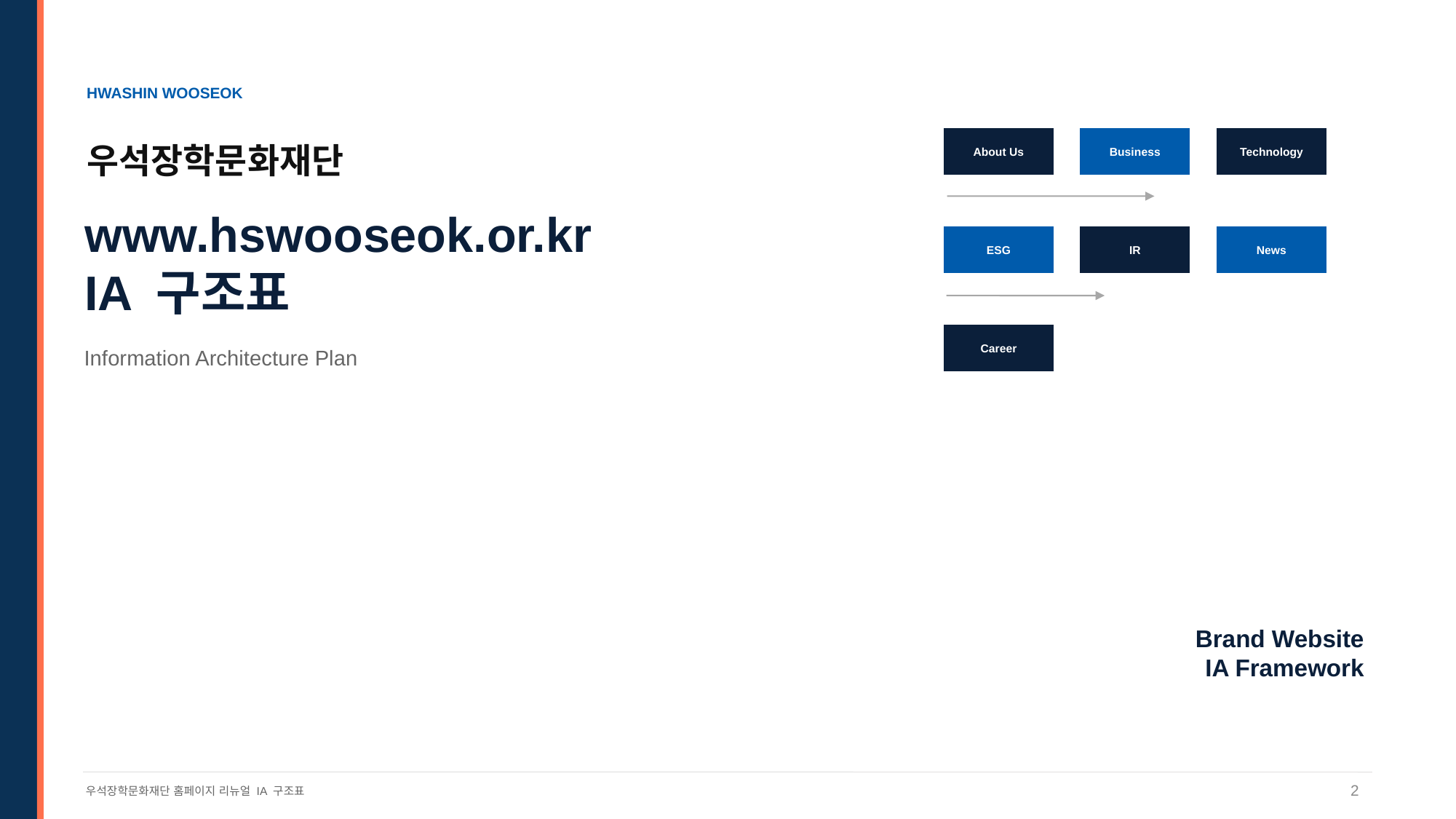

HWASHIN WOOSEOK
About Us
Business
Technology
우석장학문화재단

www.hswooseok.or.kr
IA 구조표
ESG
IR
News

Career
Information Architecture Plan
Brand Website
IA Framework
2
우석장학문화재단 홈페이지 리뉴얼 IA 구조표